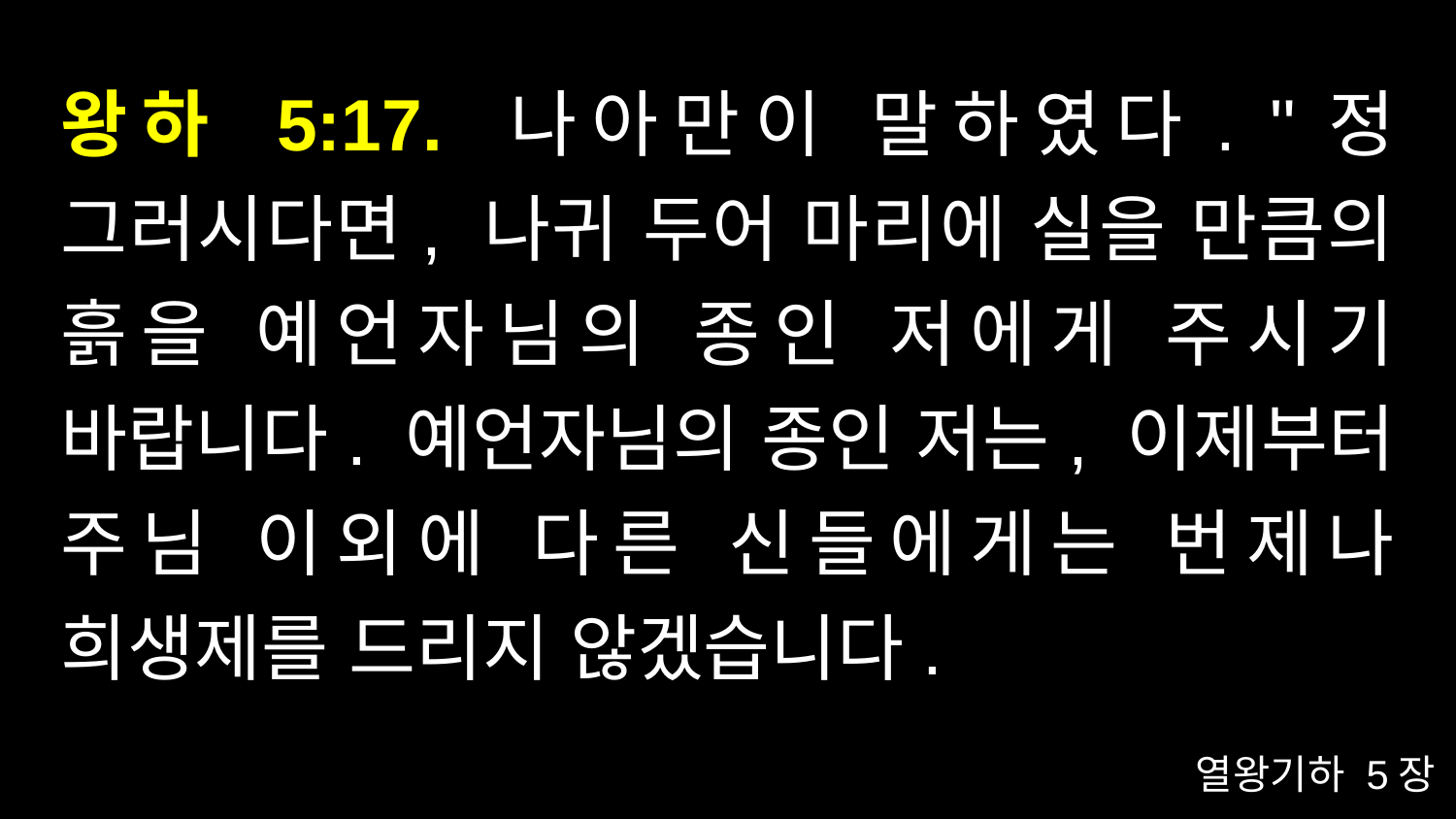

# 왕하 5:17. 나아만이 말하였다. "정 그러시다면, 나귀 두어 마리에 실을 만큼의 흙을 예언자님의 종인 저에게 주시기 바랍니다. 예언자님의 종인 저는, 이제부터 주님 이외에 다른 신들에게는 번제나 희생제를 드리지 않겠습니다.
열왕기하 5장